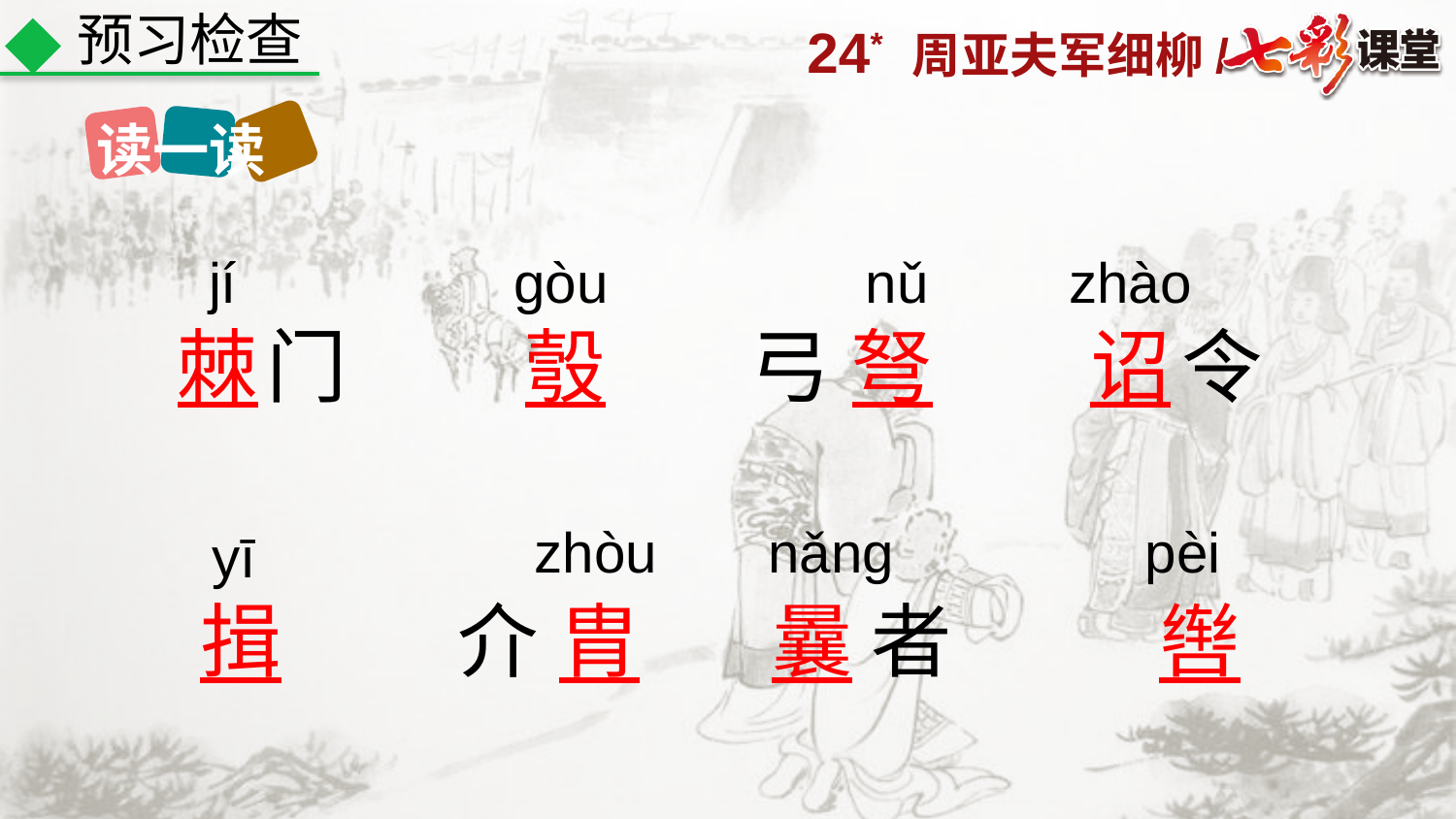

预习检查

读一读

jí
ɡòu
nǔ
zhào
棘
门
彀
弓
弩
诏
令
zhòu
nǎnɡ
pèi
yī
揖
介
胄
曩
者
辔